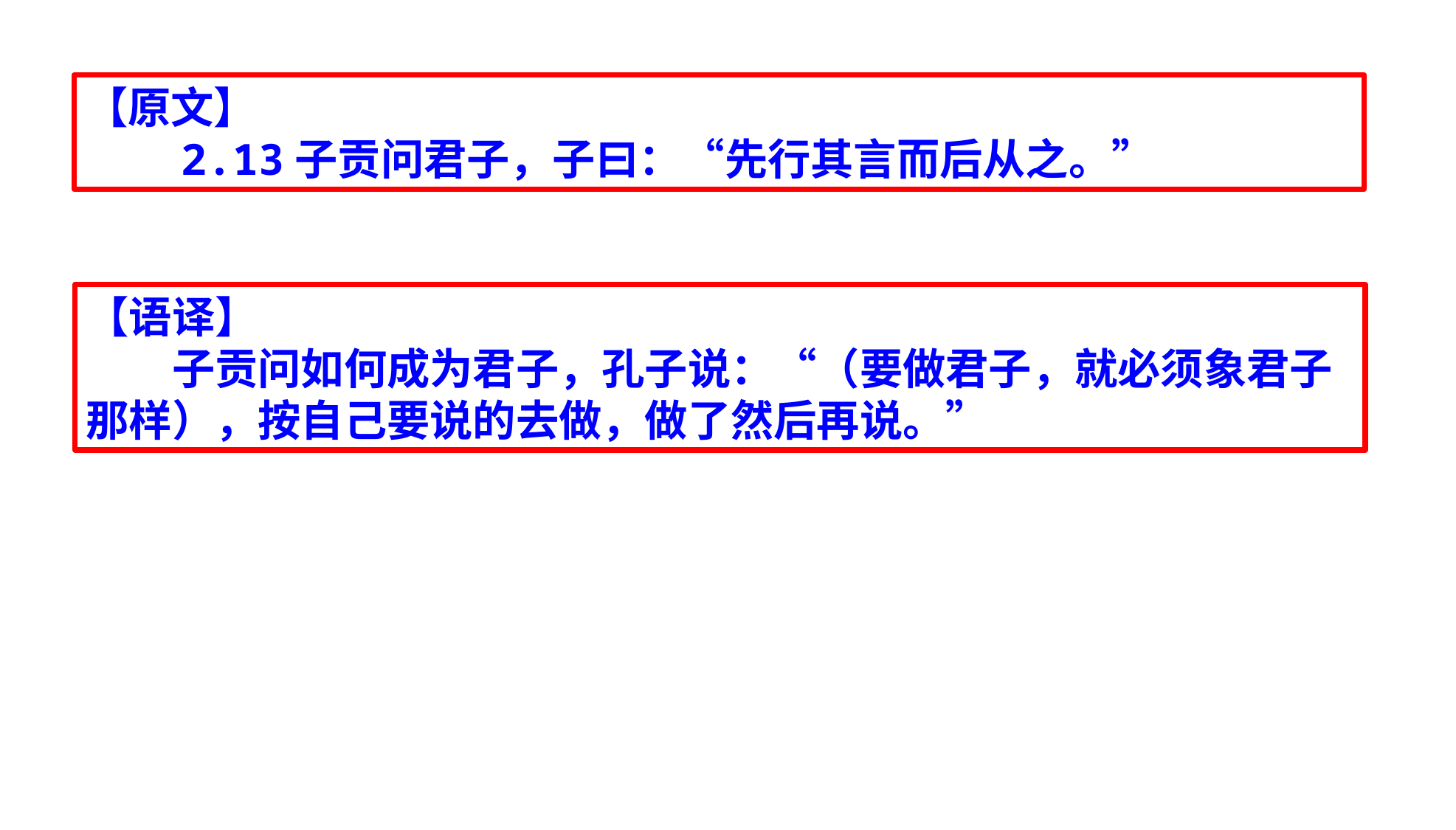

【原文】
　　2.13子贡问君子，子曰：“先行其言而后从之。”
【语译】
　　子贡问如何成为君子，孔子说：“（要做君子，就必须象君子那样），按自己要说的去做，做了然后再说。”